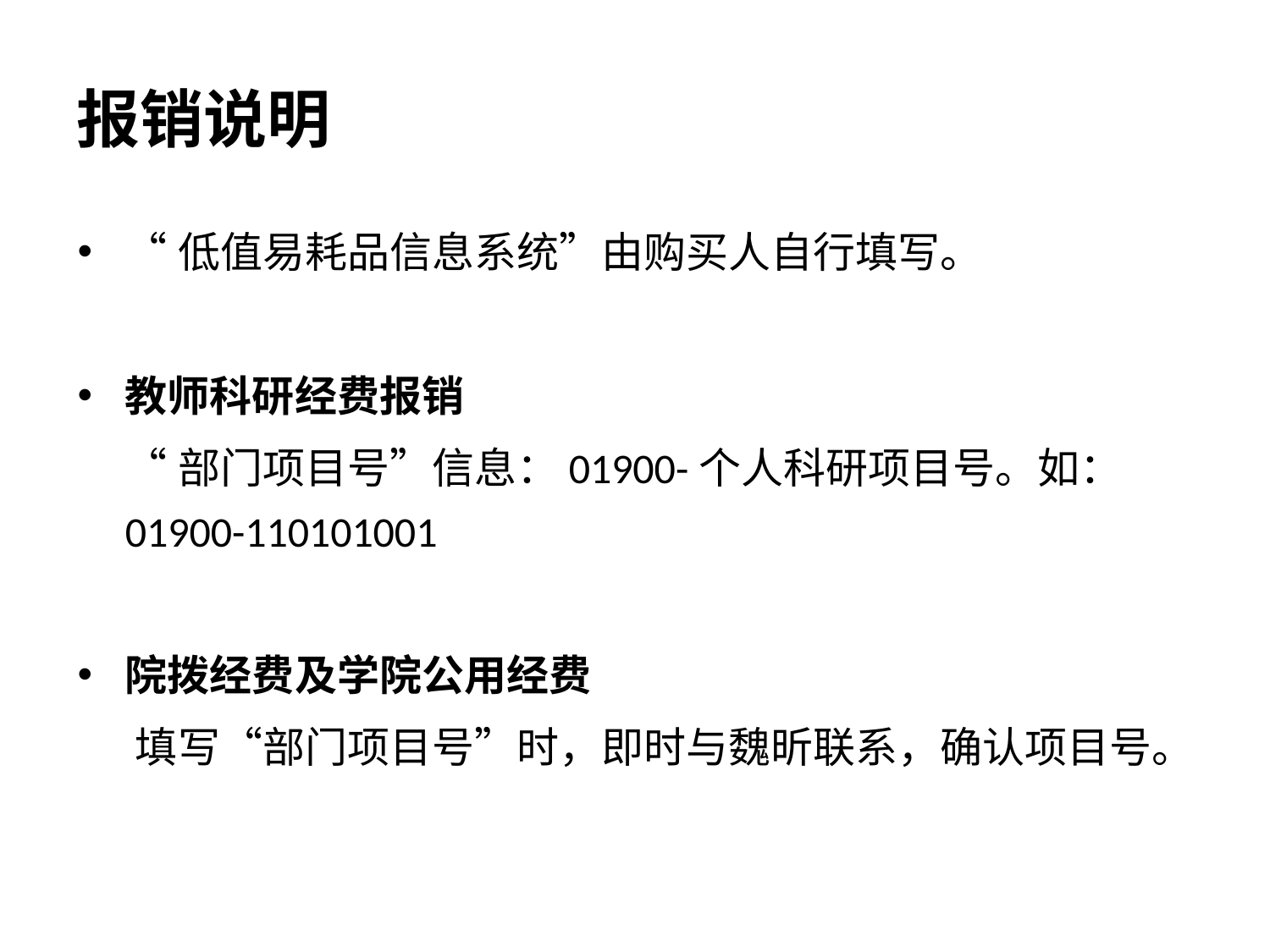

# 报销说明
“低值易耗品信息系统”由购买人自行填写。

教师科研经费报销
     “部门项目号”信息：01900-个人科研项目号。如：01900-110101001

院拨经费及学院公用经费
     填写“部门项目号”时，即时与魏昕联系，确认项目号。